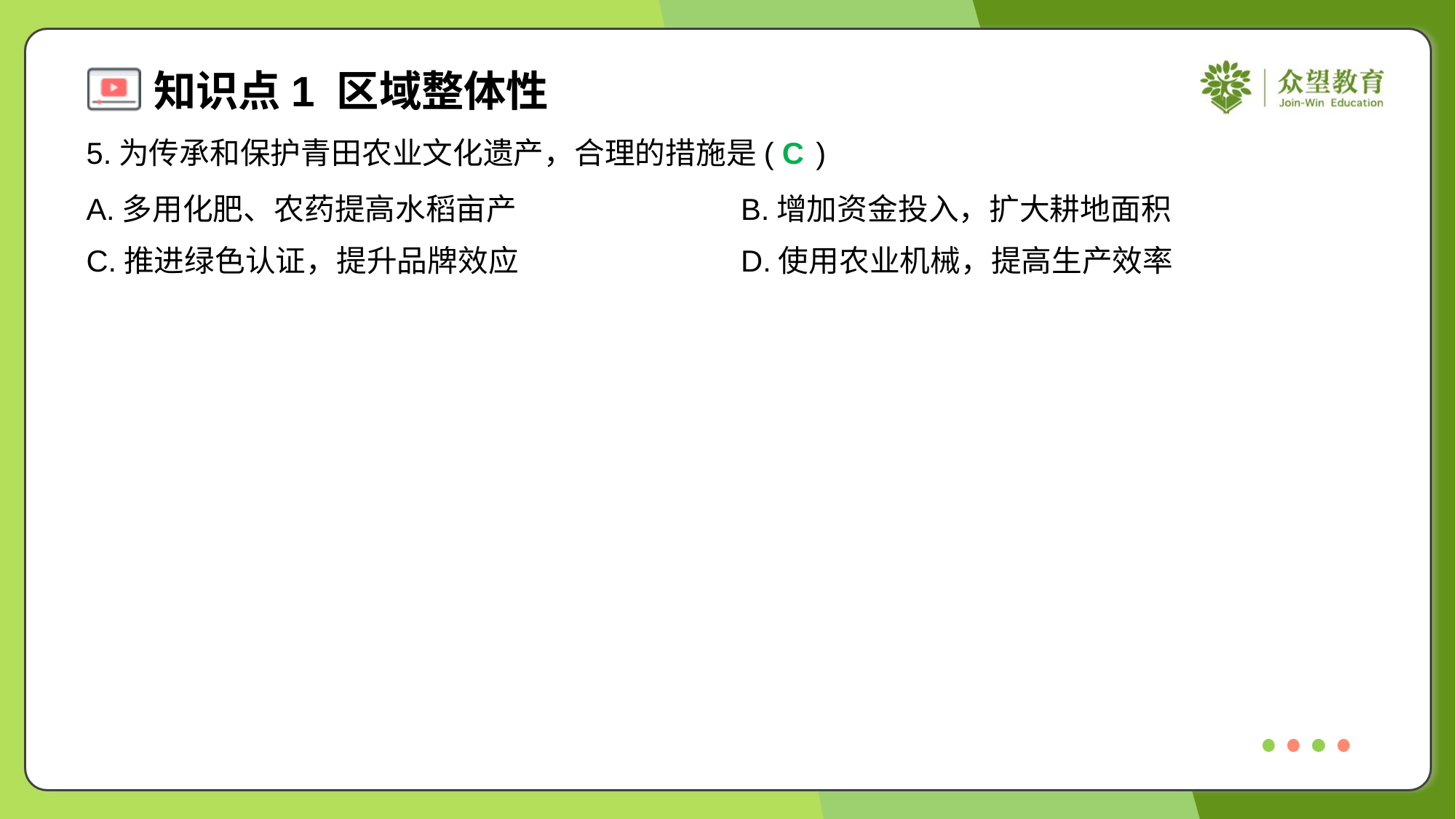

5.为传承和保护青田农业文化遗产，合理的措施是(     )
C
A.多用化肥、农药提高水稻亩产	B.增加资金投入，扩大耕地面积
C.推进绿色认证，提升品牌效应	D.使用农业机械，提高生产效率